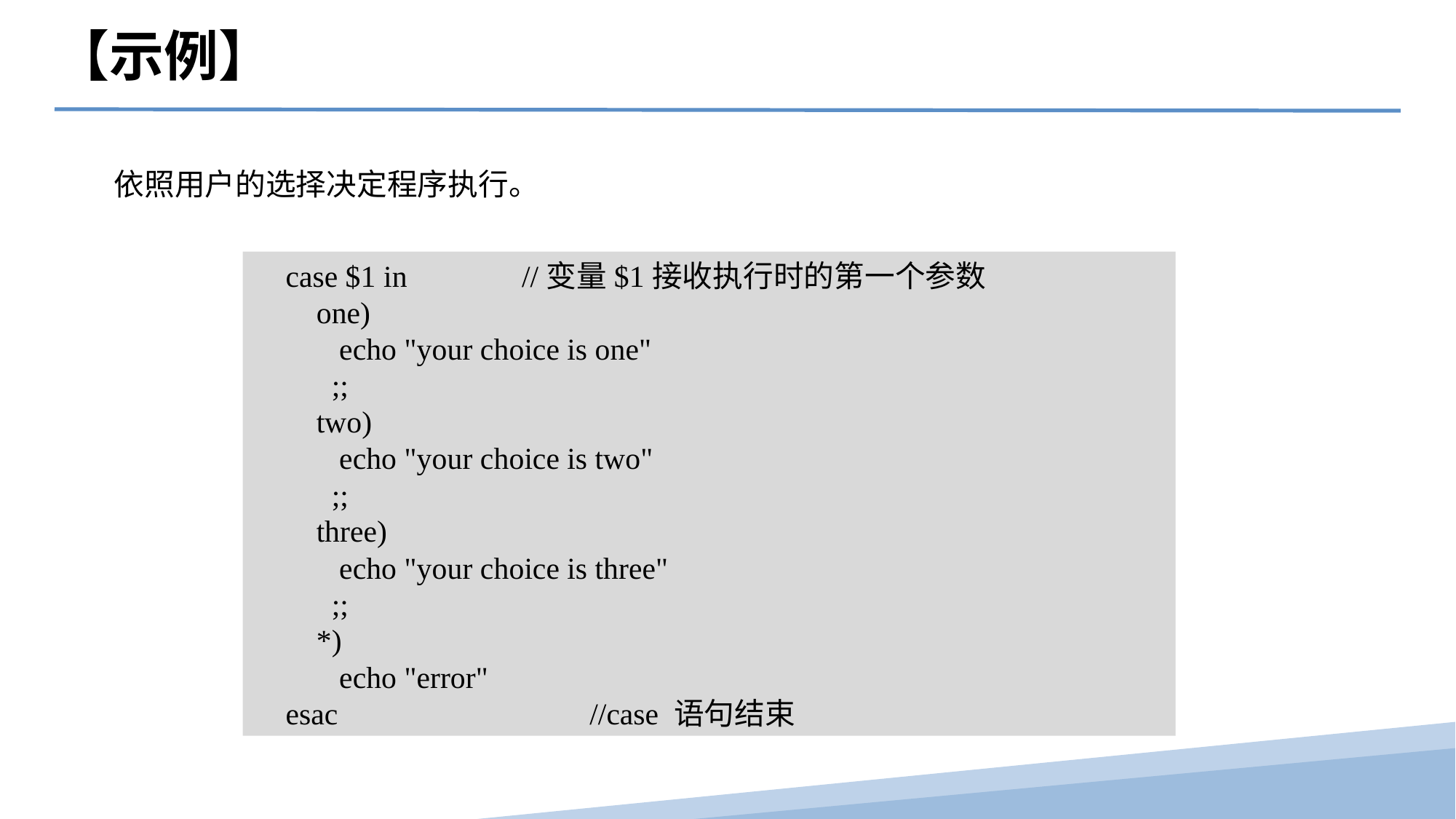

【示例】
依照用户的选择决定程序执行。

case $1 in               //变量$1接收执行时的第一个参数
    one)
       echo "your choice is one"
      ;;
    two)
       echo "your choice is two"
      ;;
    three)
       echo "your choice is three"
      ;;
    *)
       echo "error"
esac                                 //case 语句结束